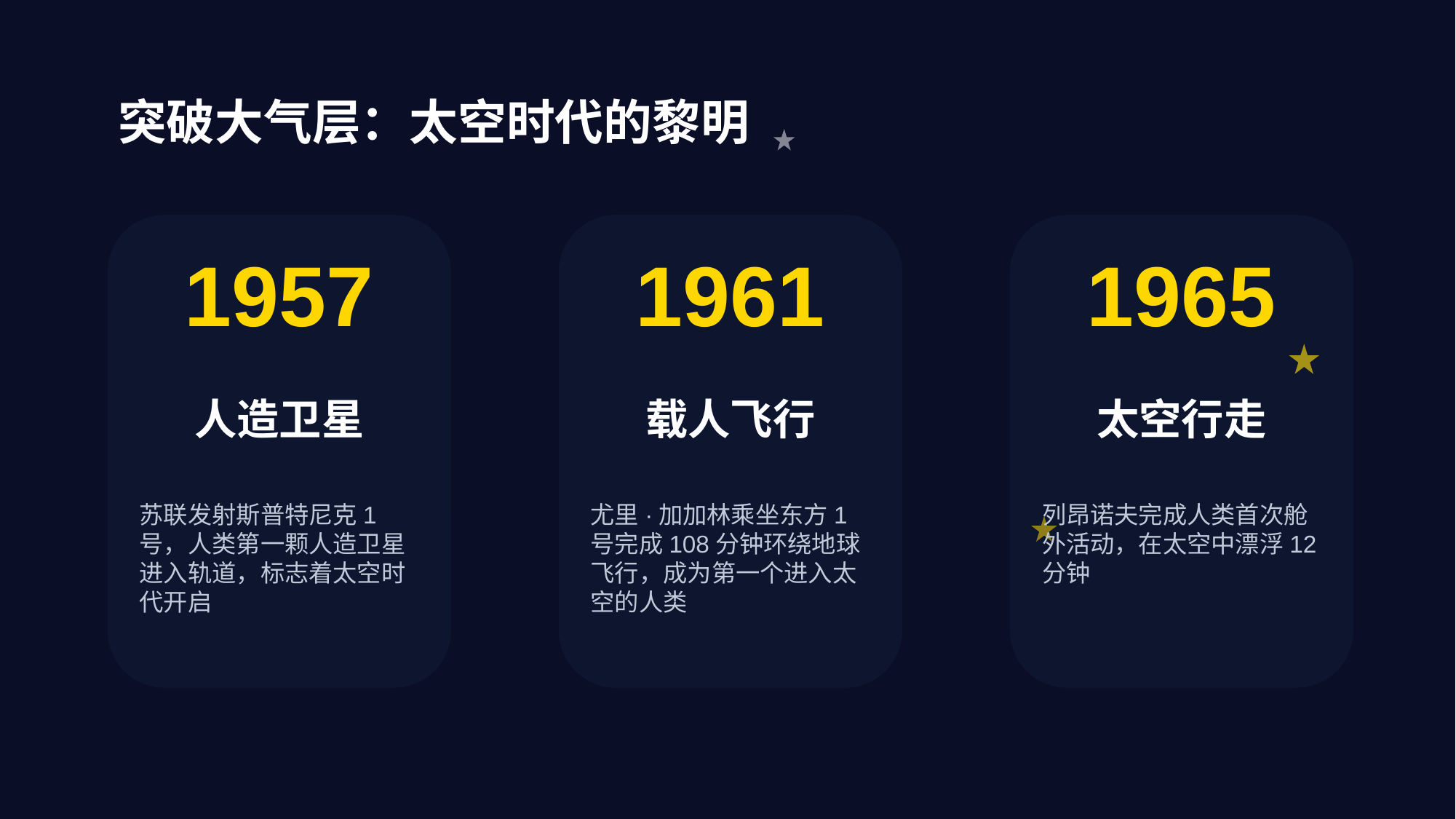

太空探索历程

突破大气层：太空时代的黎明

从地球到星辰大海的伟大征程

1957
1961
1965

人造卫星
载人飞行
太空行走

苏联发射斯普特尼克1号，人类第一颗人造卫星进入轨道，标志着太空时代开启
尤里·加加林乘坐东方1号完成108分钟环绕地球飞行，成为第一个进入太空的人类
列昂诺夫完成人类首次舱外活动，在太空中漂浮12分钟